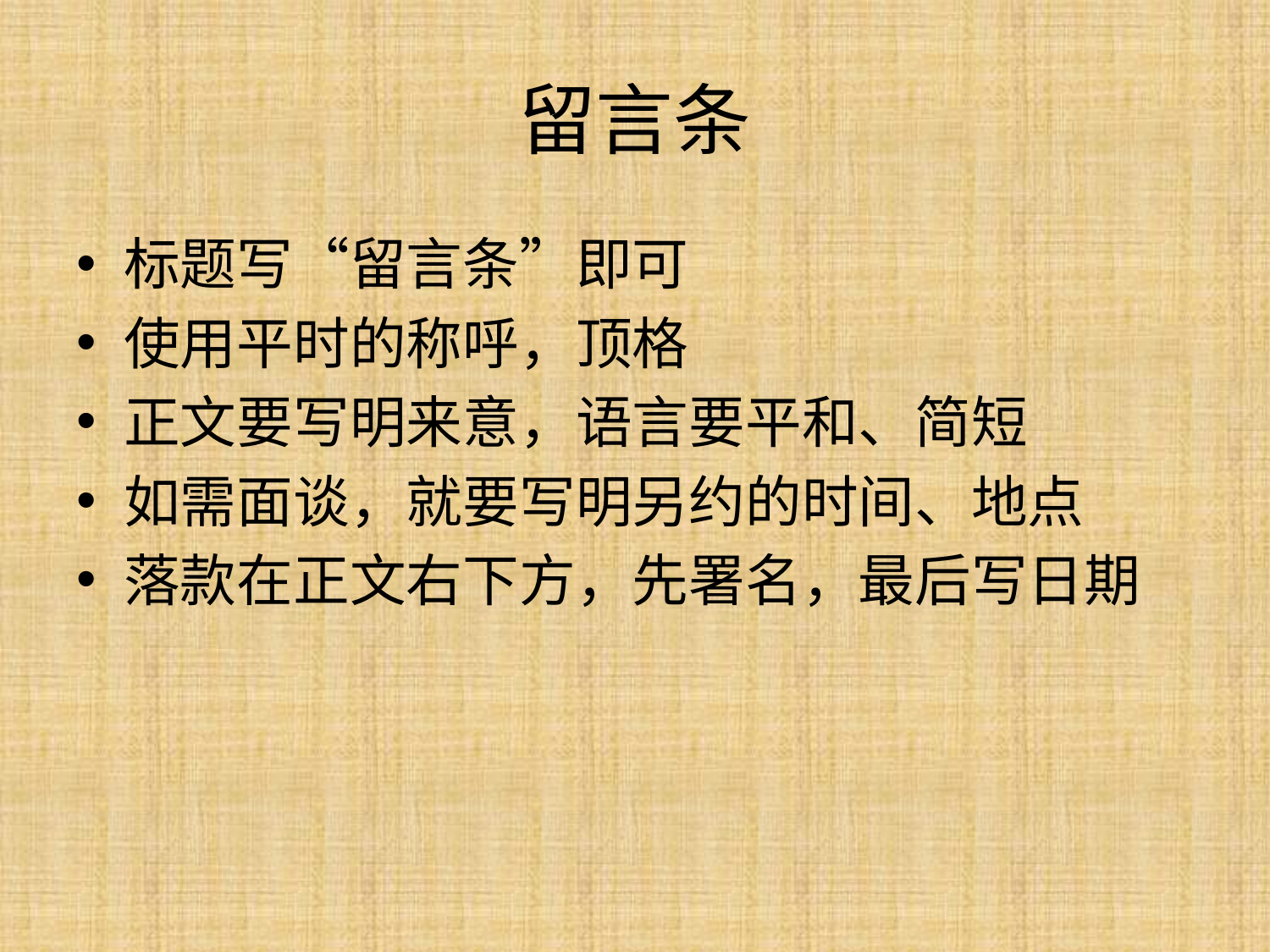

# 留言条
标题写“留言条”即可
使用平时的称呼，顶格
正文要写明来意，语言要平和、简短
如需面谈，就要写明另约的时间、地点
落款在正文右下方，先署名，最后写日期